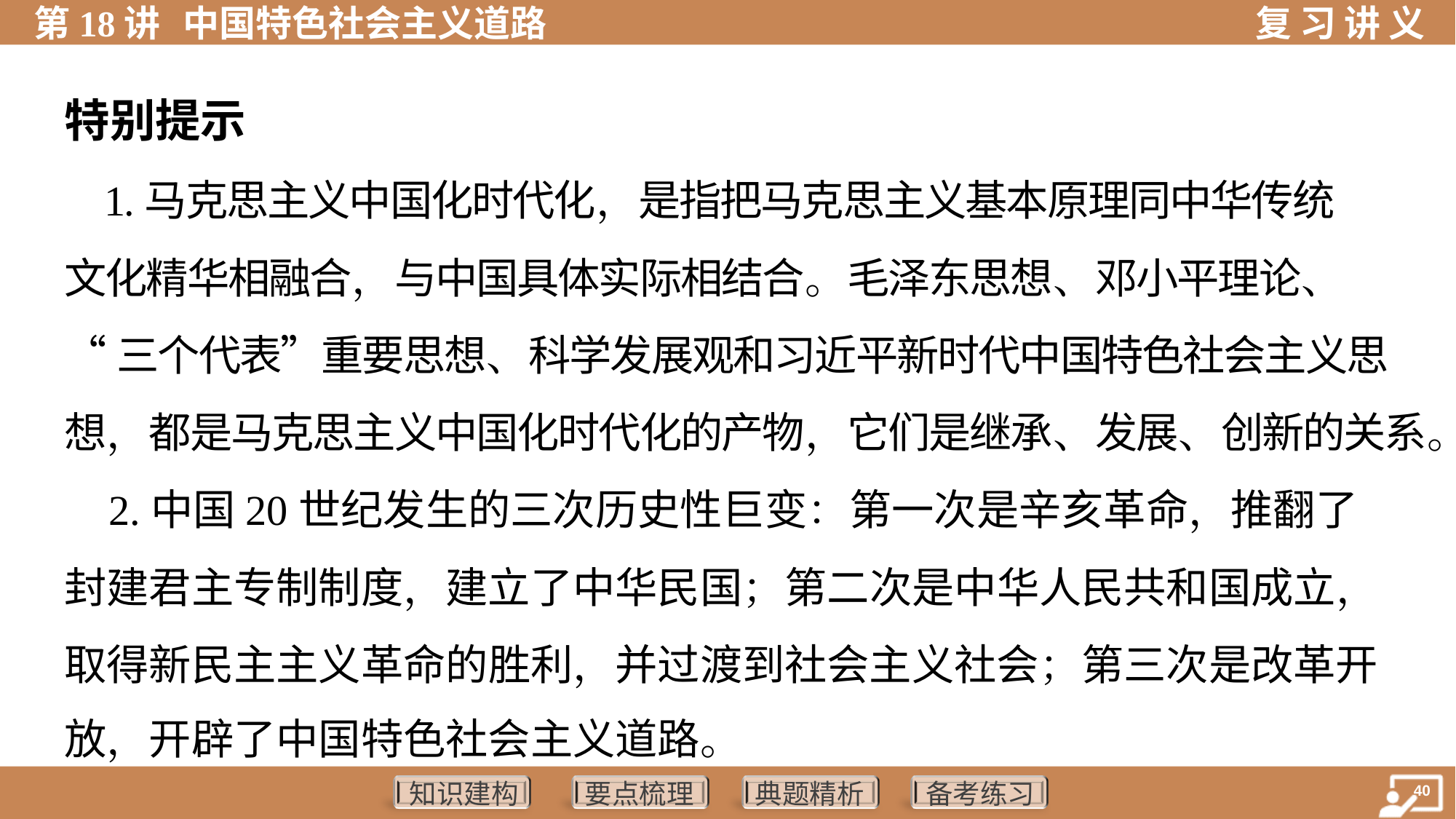

特别提示
    1.马克思主义中国化时代化，是指把马克思主义基本原理同中华传统
文化精华相融合，与中国具体实际相结合。毛泽东思想、邓小平理论、
“三个代表”重要思想、科学发展观和习近平新时代中国特色社会主义思
想，都是马克思主义中国化时代化的产物，它们是继承、发展、创新的关系。
    2.中国20世纪发生的三次历史性巨变：第一次是辛亥革命，推翻了
封建君主专制制度，建立了中华民国；第二次是中华人民共和国成立，
取得新民主主义革命的胜利，并过渡到社会主义社会；第三次是改革开
放，开辟了中国特色社会主义道路。